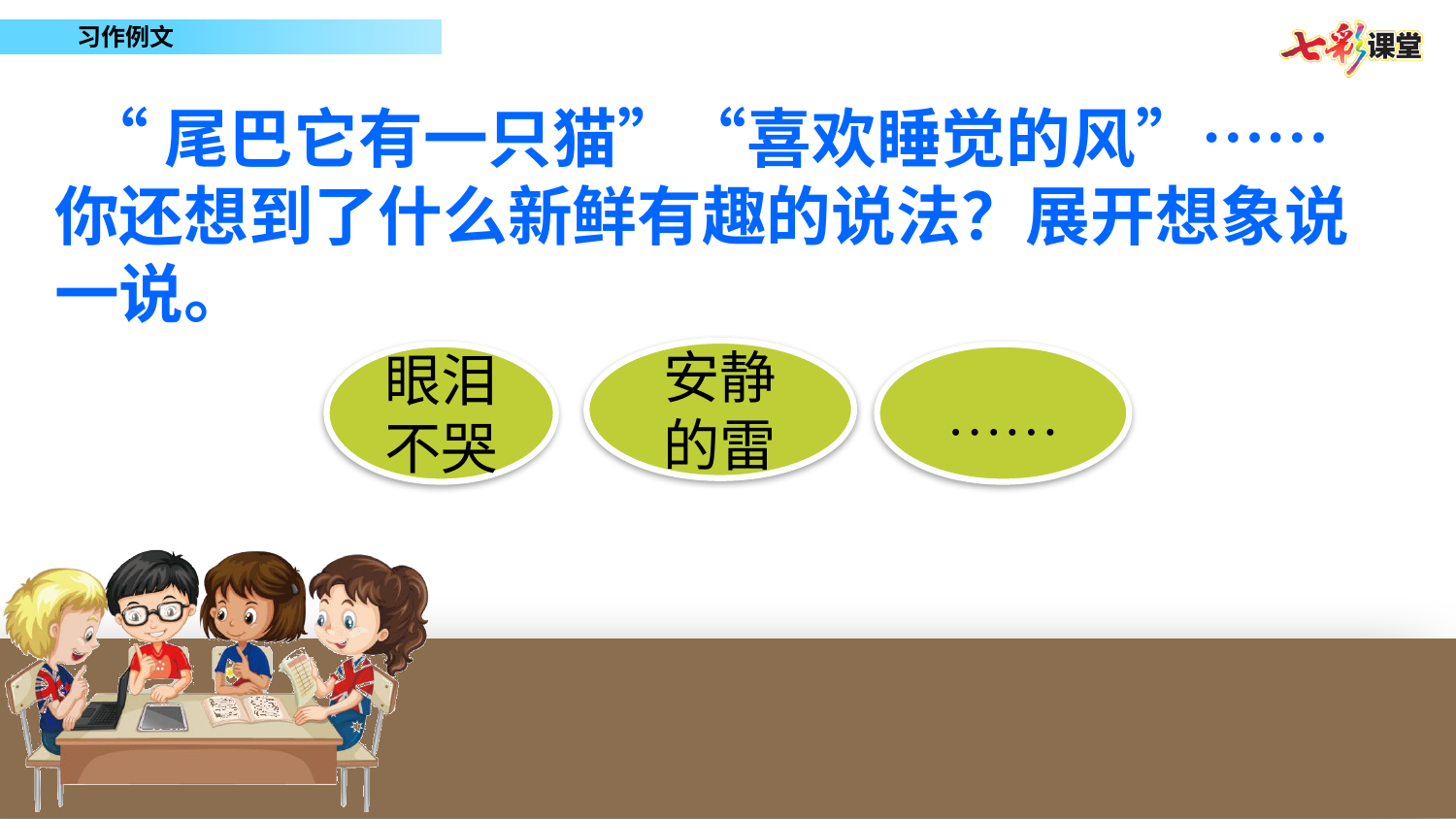

“尾巴它有一只猫”“喜欢睡觉的风”……你还想到了什么新鲜有趣的说法？展开想象说一说。
安静的雷
眼泪不哭
……